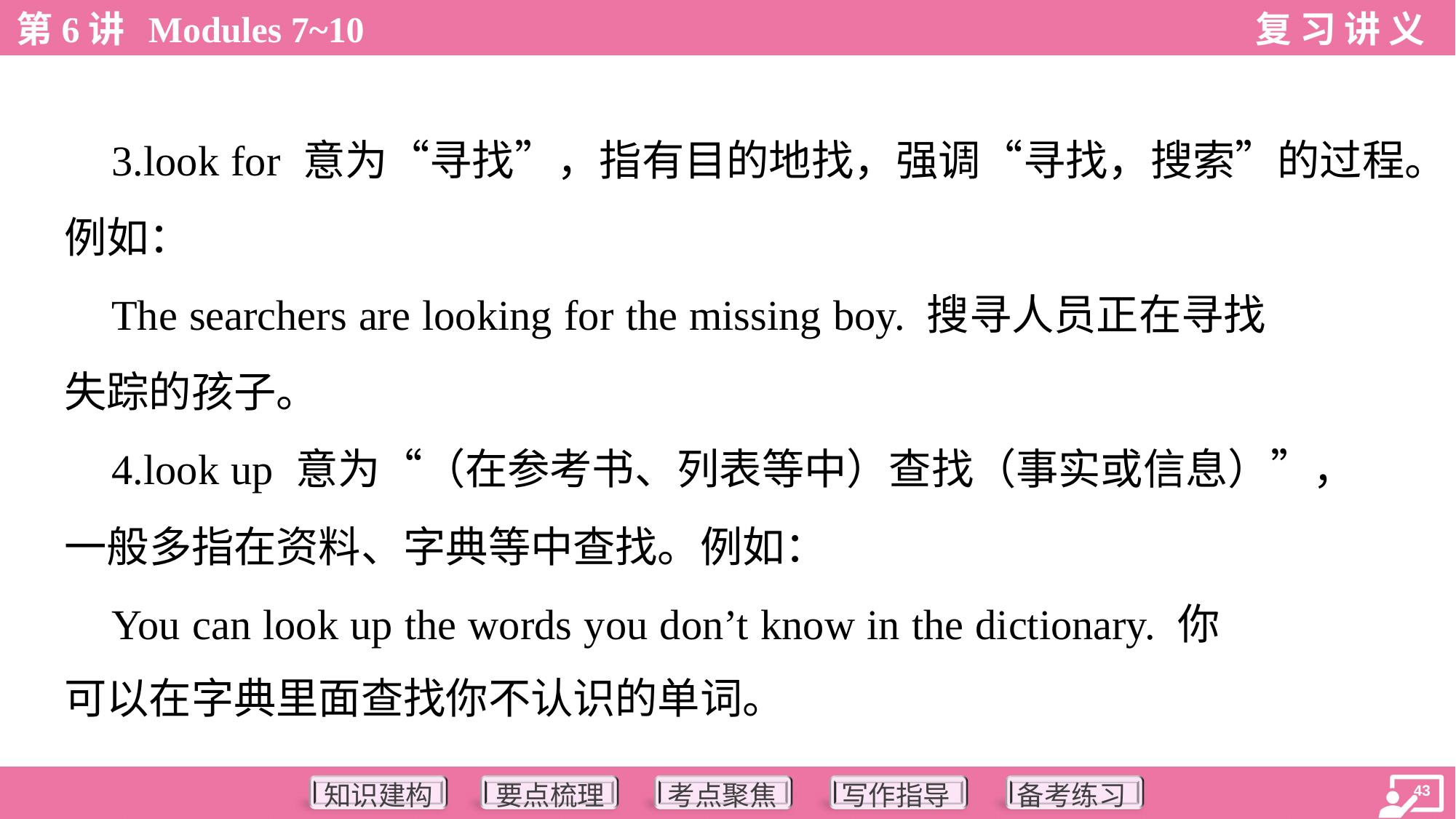

3.look for 意为“寻找”，指有目的地找，强调“寻找，搜索”的过程。
例如：
    The searchers are looking for the missing boy. 搜寻人员正在寻找
失踪的孩子。
    4.look up 意为“（在参考书、列表等中）查找（事实或信息）”，
一般多指在资料、字典等中查找。例如：
    You can look up the words you don’t know in the dictionary. 你
可以在字典里面查找你不认识的单词。